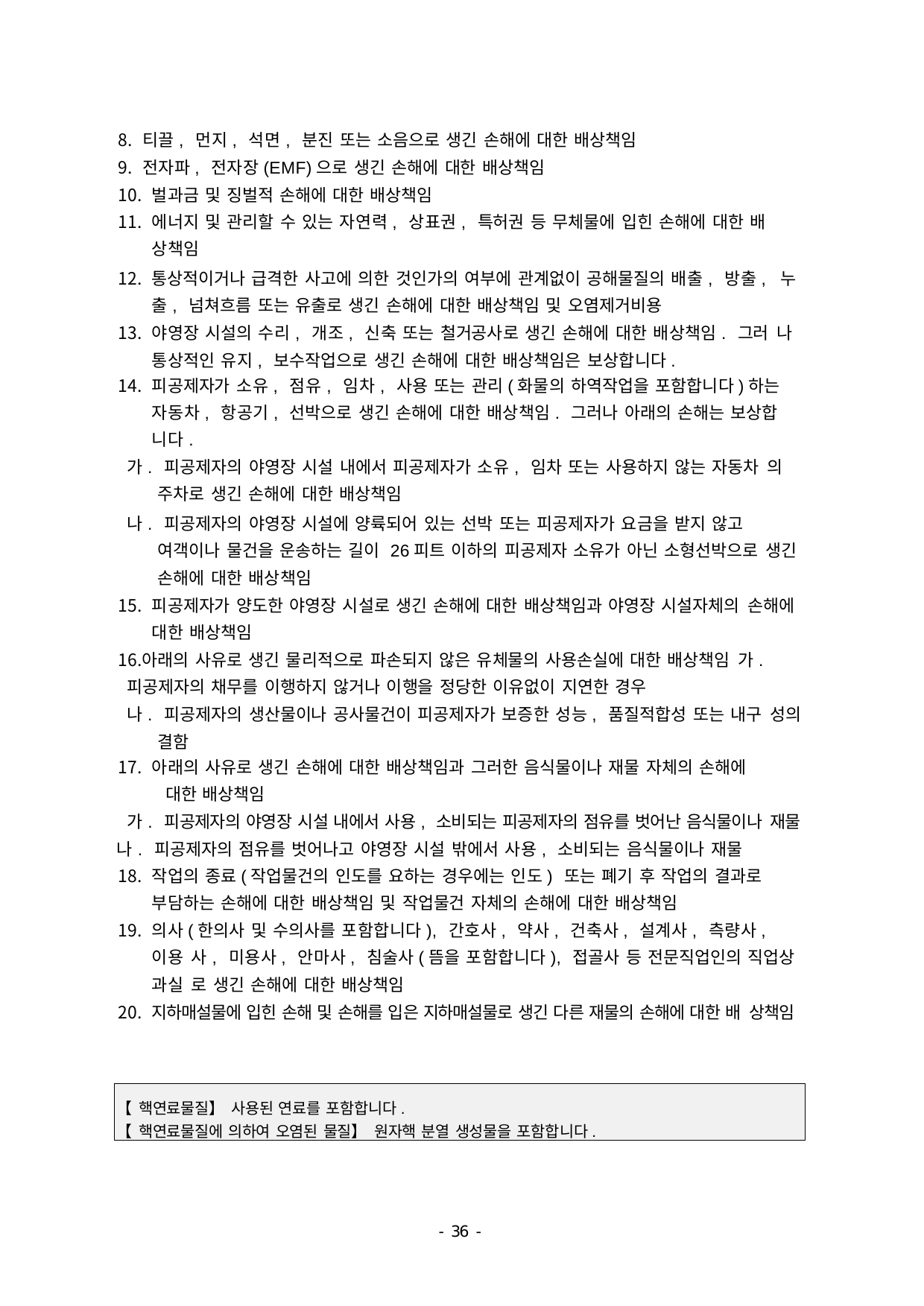

티끌, 먼지, 석면, 분진 또는 소음으로 생긴 손해에 대한 배상책임
전자파, 전자장(EMF)으로 생긴 손해에 대한 배상책임
벌과금 및 징벌적 손해에 대한 배상책임
에너지 및 관리할 수 있는 자연력, 상표권, 특허권 등 무체물에 입힌 손해에 대한 배  상책임
통상적이거나 급격한 사고에 의한 것인가의 여부에 관계없이 공해물질의 배출, 방출,  누출, 넘쳐흐름 또는 유출로 생긴 손해에 대한 배상책임 및 오염제거비용
야영장 시설의 수리, 개조, 신축 또는 철거공사로 생긴 손해에 대한 배상책임. 그러  나 통상적인 유지, 보수작업으로 생긴 손해에 대한 배상책임은 보상합니다.
피공제자가 소유, 점유, 임차, 사용 또는 관리(화물의 하역작업을 포함합니다)하는
자동차, 항공기, 선박으로 생긴 손해에 대한 배상책임. 그러나 아래의 손해는 보상합  니다.
가. 피공제자의 야영장 시설 내에서 피공제자가 소유, 임차 또는 사용하지 않는 자동차  의 주차로 생긴 손해에 대한 배상책임
나. 피공제자의 야영장 시설에 양륙되어 있는 선박 또는 피공제자가 요금을 받지 않고  여객이나 물건을 운송하는 길이 26피트 이하의 피공제자 소유가 아닌 소형선박으로  생긴 손해에 대한 배상책임
피공제자가 양도한 야영장 시설로 생긴 손해에 대한 배상책임과 야영장 시설자체의  손해에 대한 배상책임
아래의 사유로 생긴 물리적으로 파손되지 않은 유체물의 사용손실에 대한 배상책임  가. 피공제자의 채무를 이행하지 않거나 이행을 정당한 이유없이 지연한 경우
나. 피공제자의 생산물이나 공사물건이 피공제자가 보증한 성능, 품질적합성 또는 내구  성의 결함
아래의 사유로 생긴 손해에 대한 배상책임과 그러한 음식물이나 재물 자체의 손해에
대한 배상책임
가. 피공제자의 야영장 시설 내에서 사용, 소비되는 피공제자의 점유를 벗어난 음식물이나  재물
나. 피공제자의 점유를 벗어나고 야영장 시설 밖에서 사용, 소비되는 음식물이나 재물
작업의 종료(작업물건의 인도를 요하는 경우에는 인도) 또는 폐기 후 작업의 결과로  부담하는 손해에 대한 배상책임 및 작업물건 자체의 손해에 대한 배상책임
의사(한의사 및 수의사를 포함합니다), 간호사, 약사, 건축사, 설계사, 측량사, 이용  사, 미용사, 안마사, 침술사(뜸을 포함합니다), 접골사 등 전문직업인의 직업상 과실  로 생긴 손해에 대한 배상책임
지하매설물에 입힌 손해 및 손해를 입은 지하매설물로 생긴 다른 재물의 손해에 대한 배  상책임

【핵연료물질】사용된 연료를 포함합니다.
【핵연료물질에 의하여 오염된 물질】원자핵 분열 생성물을 포함합니다.
- 36 -